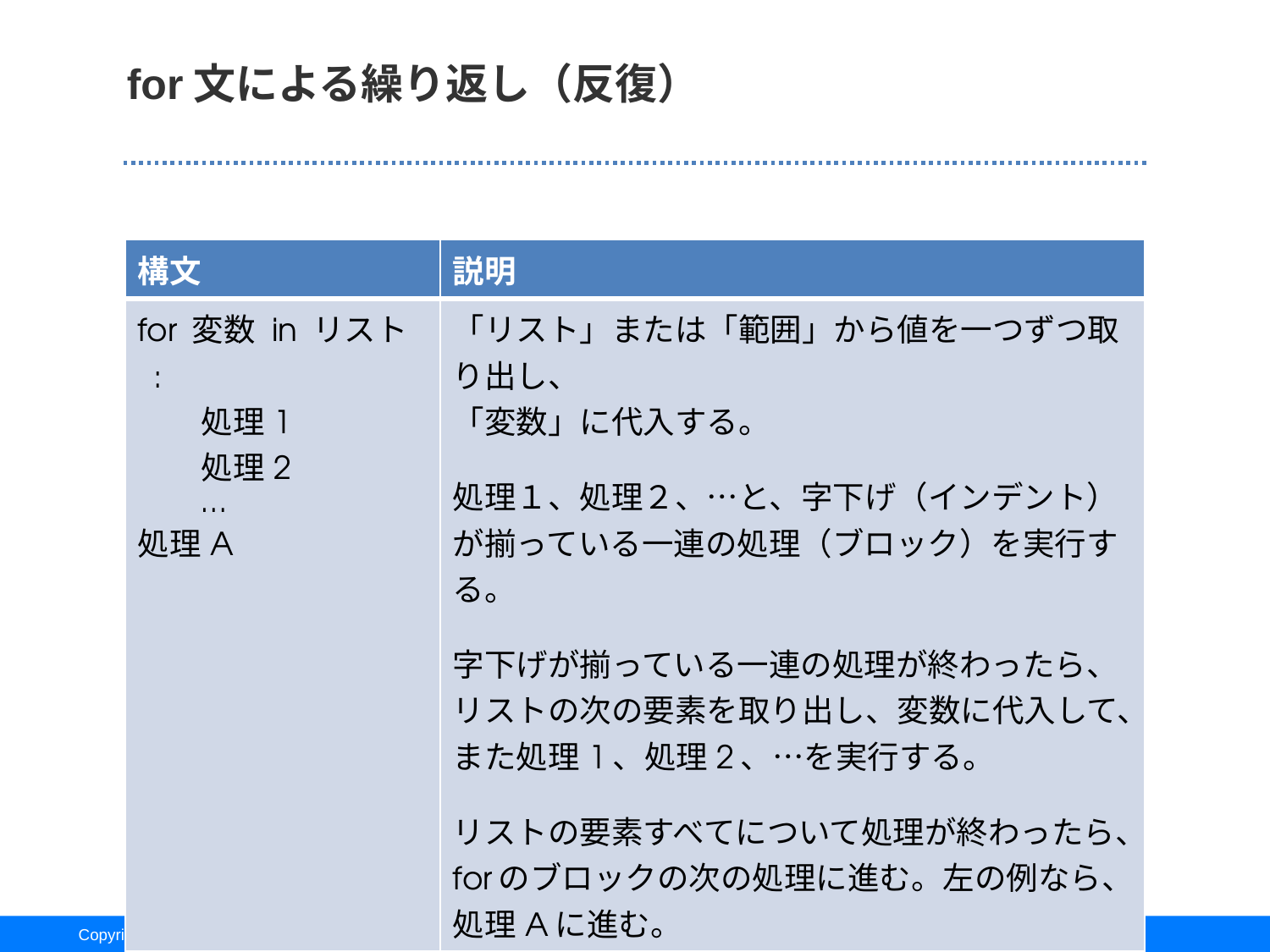

# for文による繰り返し（反復）
| 構文 | 説明 |
| --- | --- |
| for 変数 in リスト : 処理1 処理2 … 処理A | 「リスト」または「範囲」から値を一つずつ取り出し、 「変数」に代入する。 処理１、処理２、…と、字下げ（インデント）が揃っている一連の処理（ブロック）を実行する。 字下げが揃っている一連の処理が終わったら、リストの次の要素を取り出し、変数に代入して、また処理1、処理2、…を実行する。 リストの要素すべてについて処理が終わったら、forのブロックの次の処理に進む。左の例なら、処理Aに進む。 |